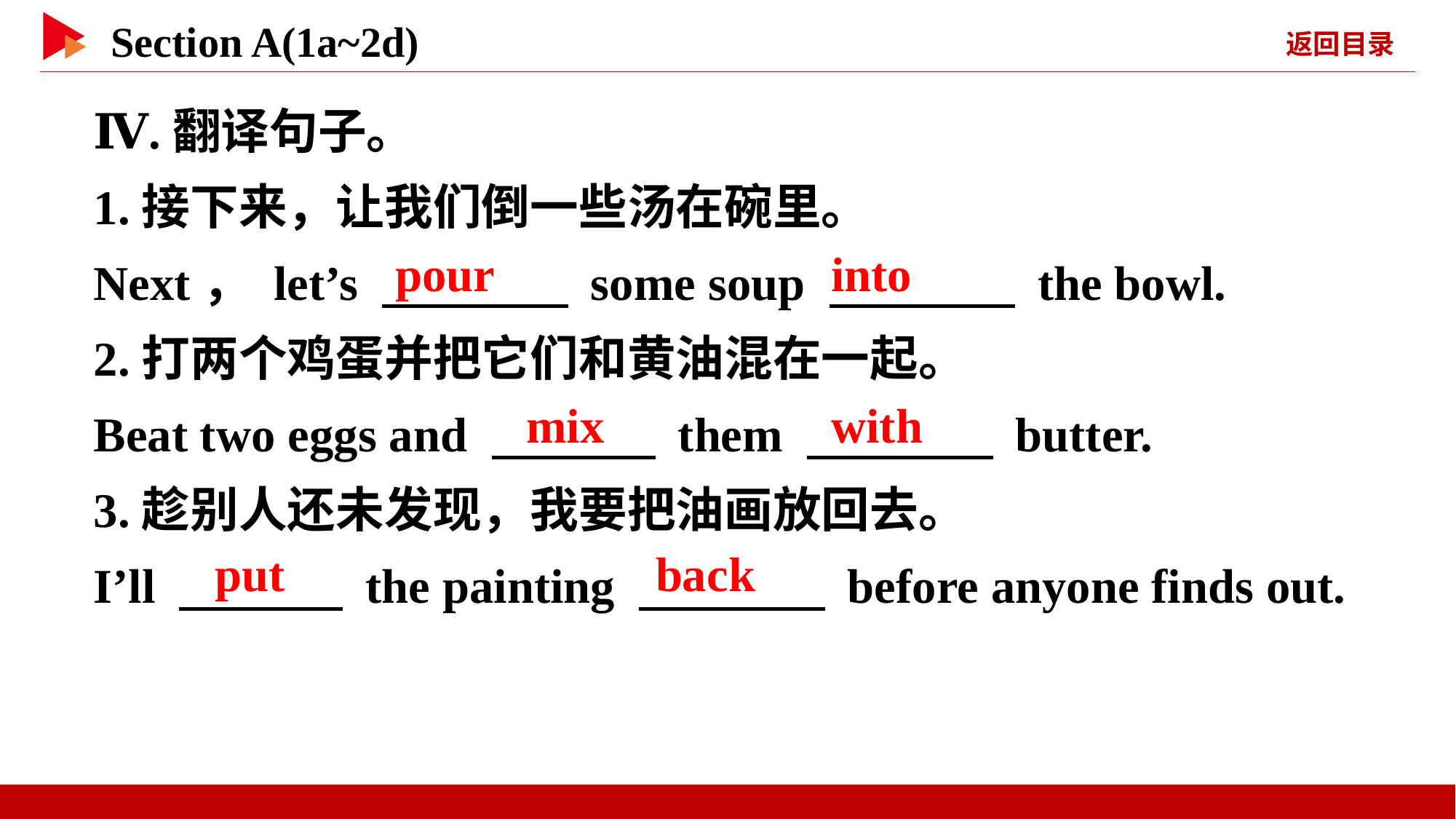

Ⅳ.翻译句子。
1.接下来，让我们倒一些汤在碗里。
Next， let’s 　        　 some soup 　        　 the bowl.
2.打两个鸡蛋并把它们和黄油混在一起。
Beat two eggs and 　      　 them 　        　 butter.
3.趁别人还未发现，我要把油画放回去。
I’ll 　      　 the painting 　        　 before anyone finds out.
pour
into
mix
with
put
back